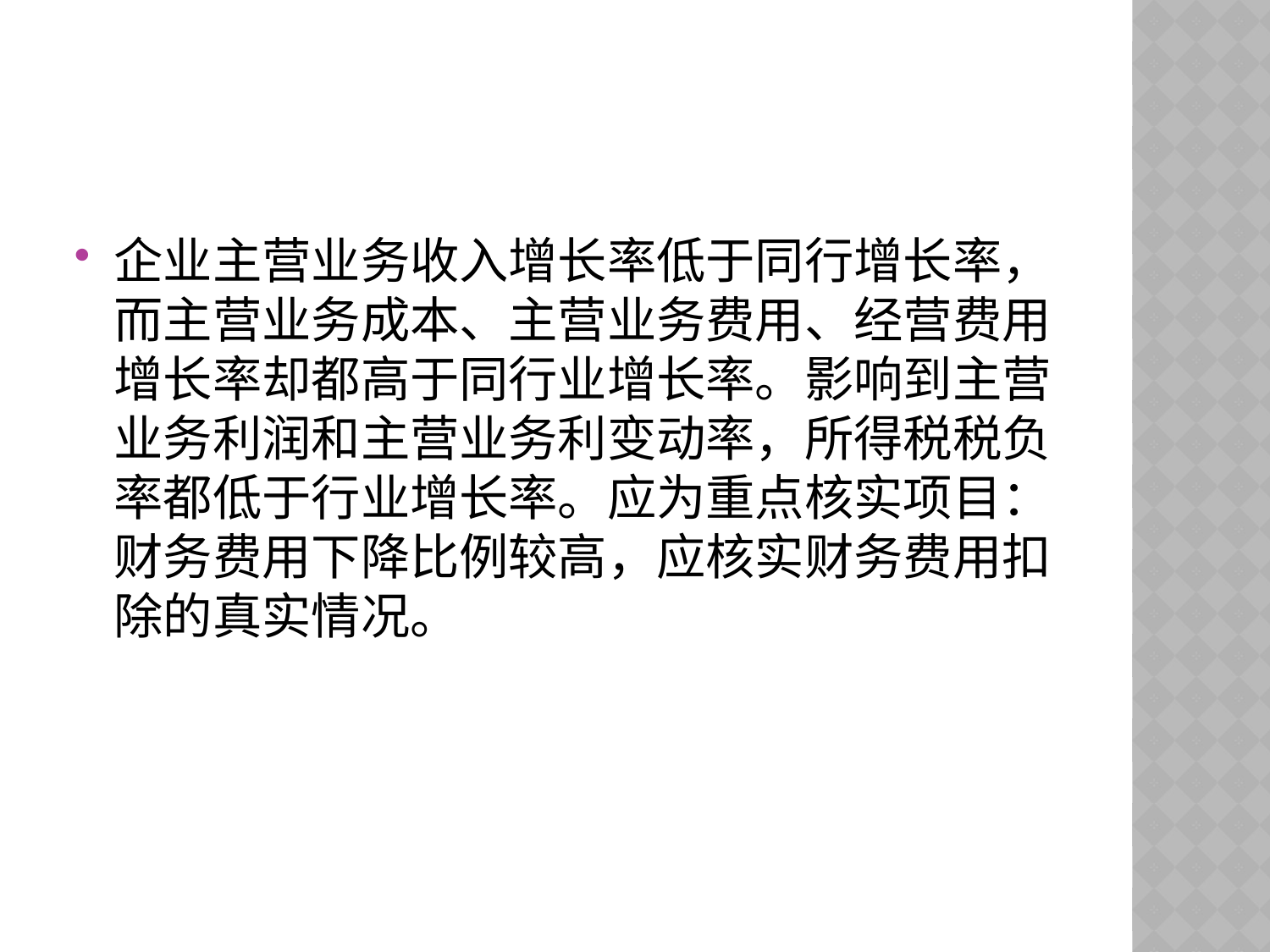

#
企业主营业务收入增长率低于同行增长率，而主营业务成本、主营业务费用、经营费用增长率却都高于同行业增长率。影响到主营业务利润和主营业务利变动率，所得税税负率都低于行业增长率。应为重点核实项目：财务费用下降比例较高，应核实财务费用扣除的真实情况。